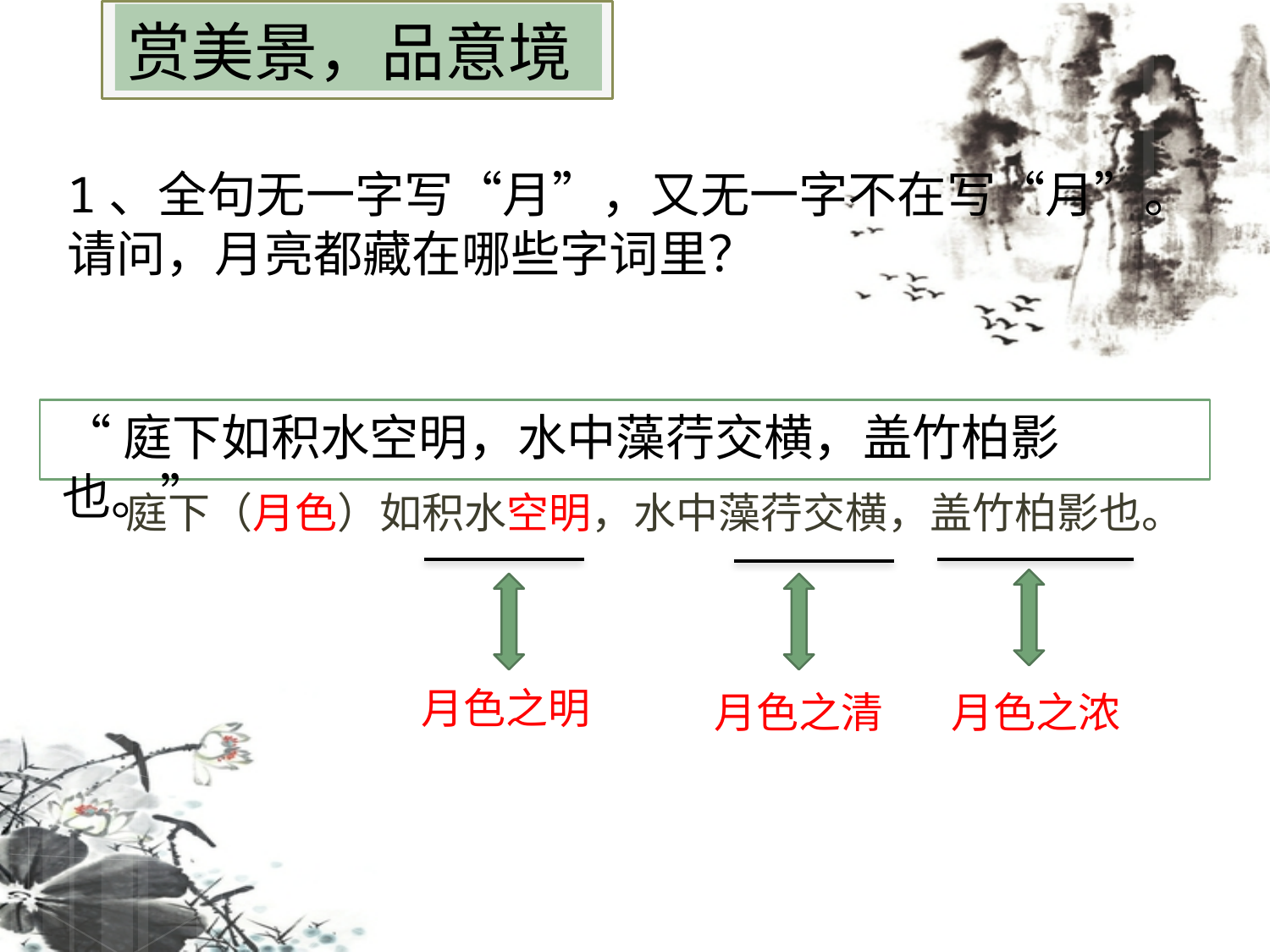

# 赏美景，品意境

1、全句无一字写“月”，又无一字不在写“月”。请问，月亮都藏在哪些字词里？
“庭下如积水空明，水中藻荇交横，盖竹柏影也。”
庭下（月色）如积水空明，水中藻荇交横，盖竹柏影也。

月色之明
月色之清
月色之浓